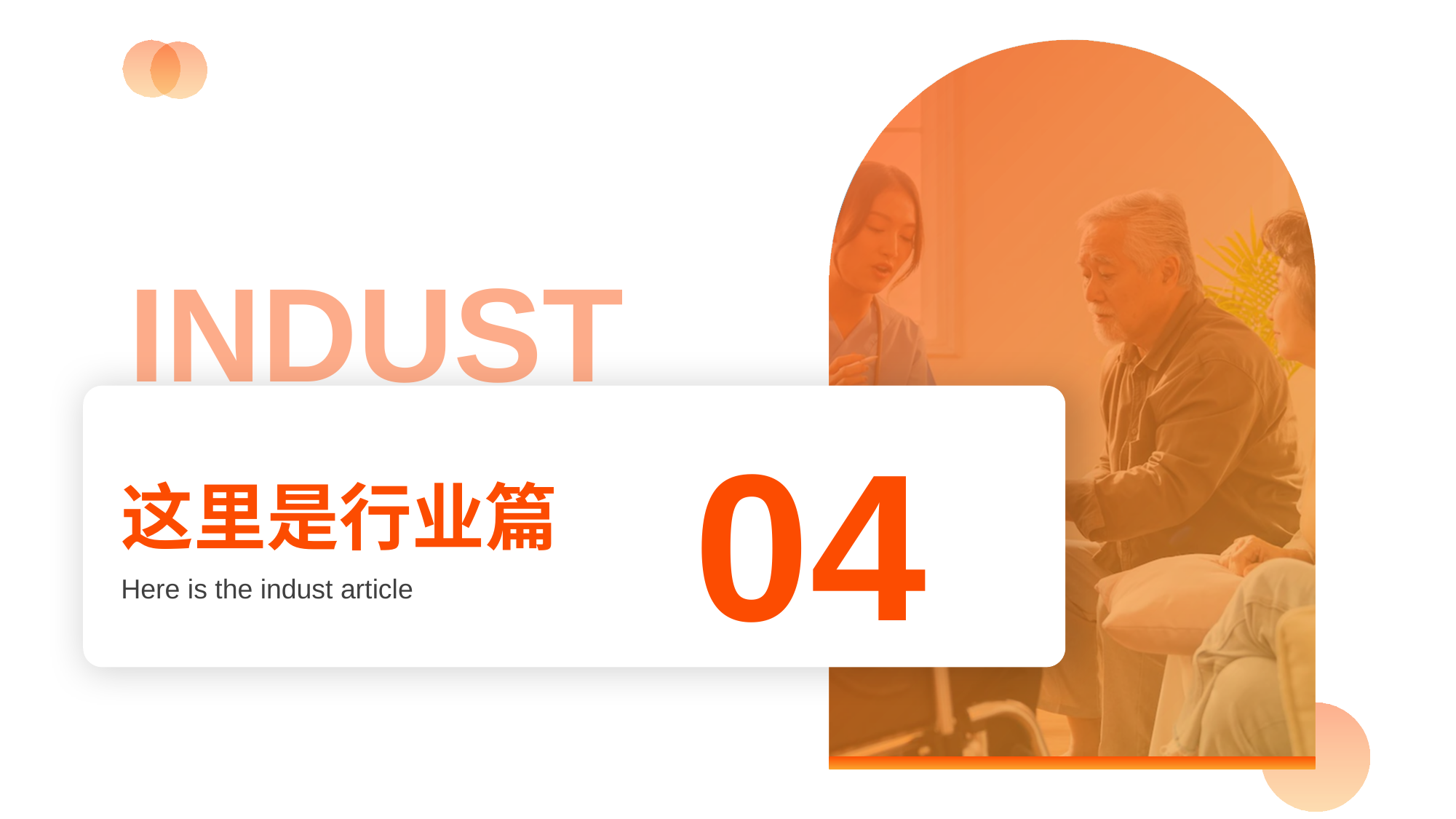

INDUST
04
这里是行业篇
Here is the indust article